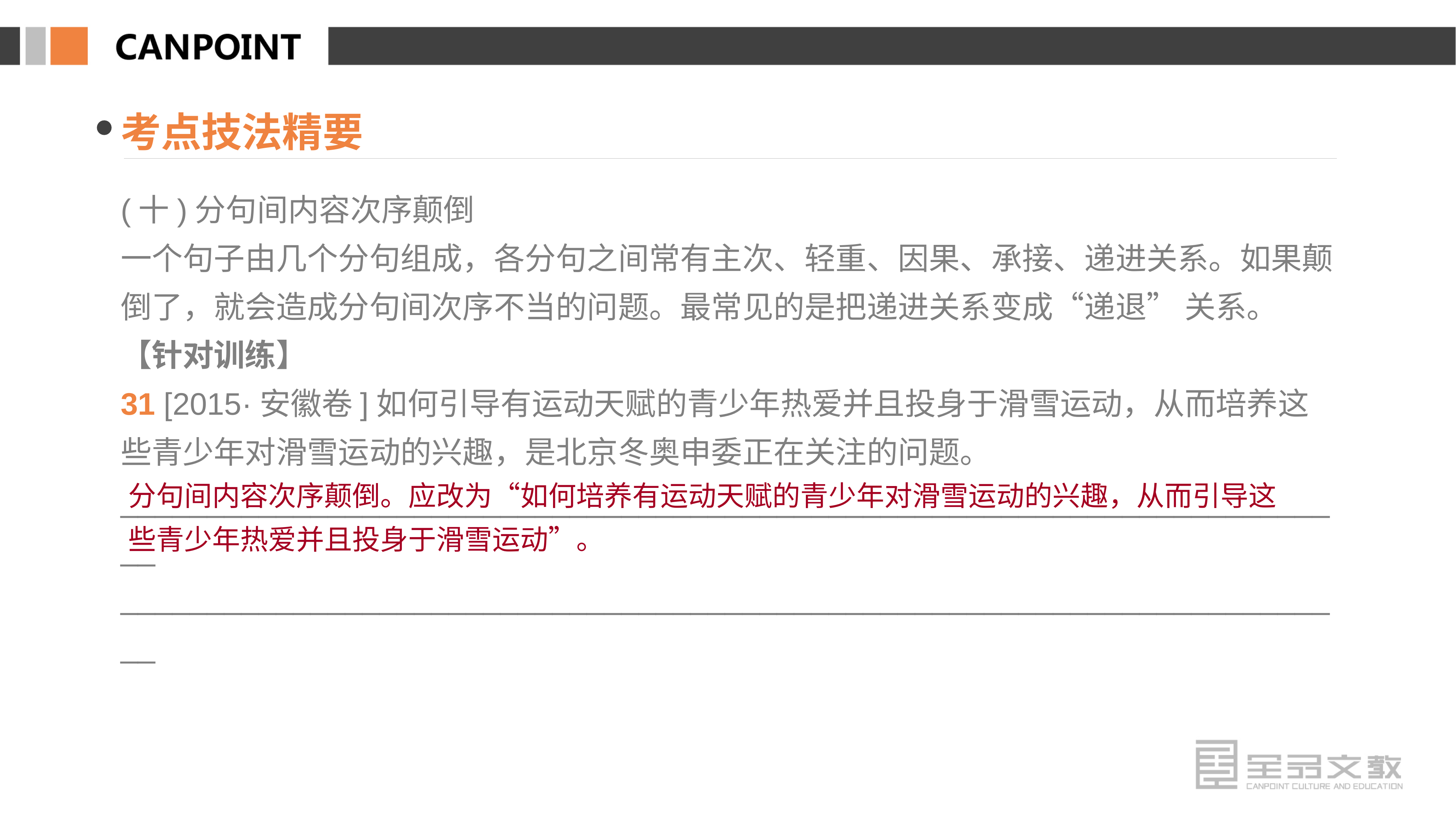

考点技法精要

(十)分句间内容次序颠倒
一个句子由几个分句组成，各分句之间常有主次、轻重、因果、承接、递进关系。如果颠倒了，就会造成分句间次序不当的问题。最常见的是把递进关系变成“递退” 关系。
【针对训练】
31 [2015·安徽卷]如何引导有运动天赋的青少年热爱并且投身于滑雪运动，从而培养这些青少年对滑雪运动的兴趣，是北京冬奥申委正在关注的问题。
________________________________________________________________________
________________________________________________________________________

分句间内容次序颠倒。应改为“如何培养有运动天赋的青少年对滑雪运动的兴趣，从而引导这些青少年热爱并且投身于滑雪运动”。